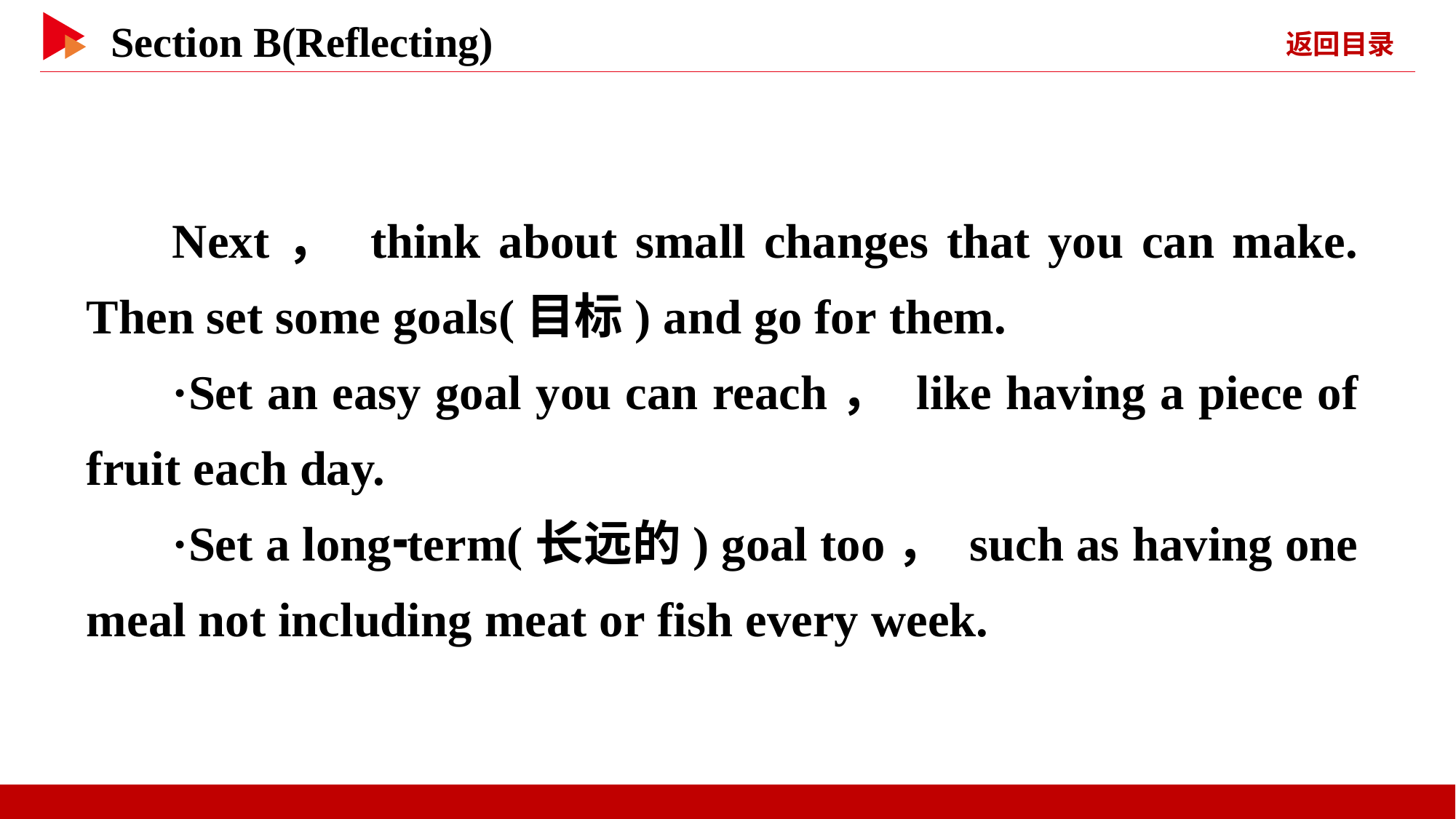

Next， think about small changes that you can make. Then set some goals(目标) and go for them.
·Set an easy goal you can reach， like having a piece of fruit each day.
·Set a long⁃term(长远的) goal too， such as having one meal not including meat or fish every week.